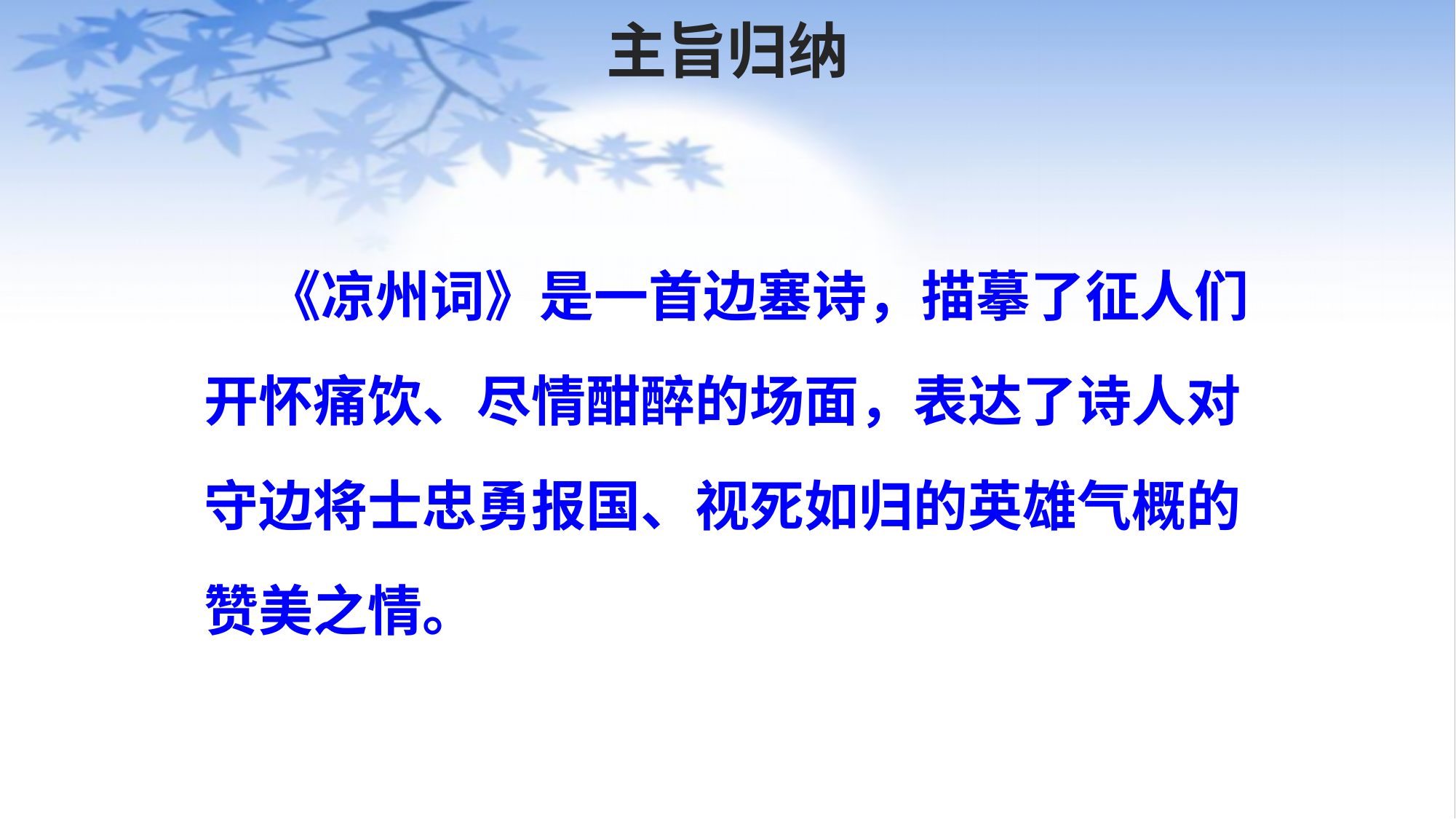

# 主旨归纳
    《凉州词》是一首边塞诗，描摹了征人们开怀痛饮、尽情酣醉的场面，表达了诗人对守边将士忠勇报国、视死如归的英雄气概的赞美之情。